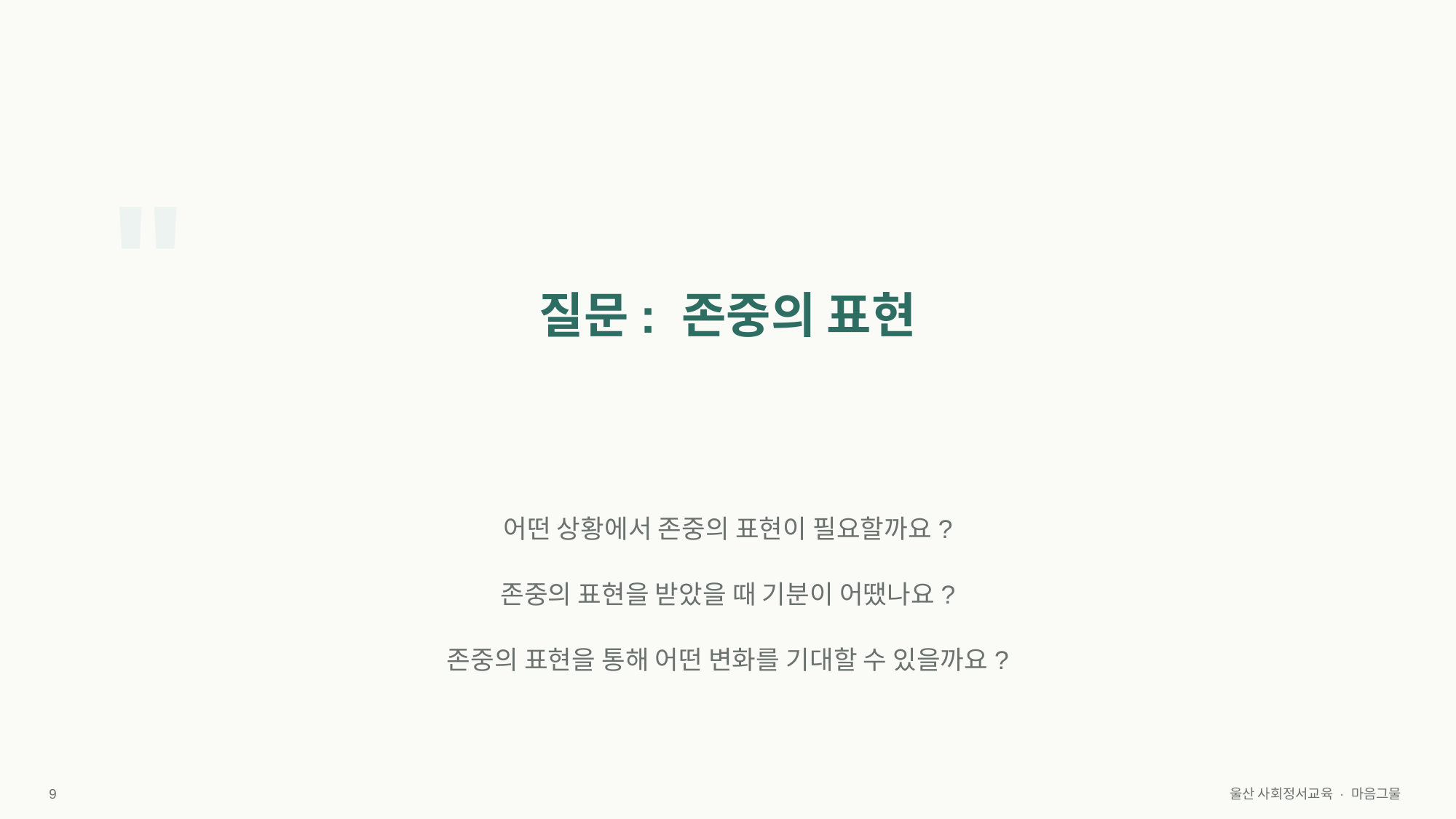

"
질문: 존중의 표현
어떤 상황에서 존중의 표현이 필요할까요?
존중의 표현을 받았을 때 기분이 어땠나요?
존중의 표현을 통해 어떤 변화를 기대할 수 있을까요?
9
울산 사회정서교육 · 마음그물